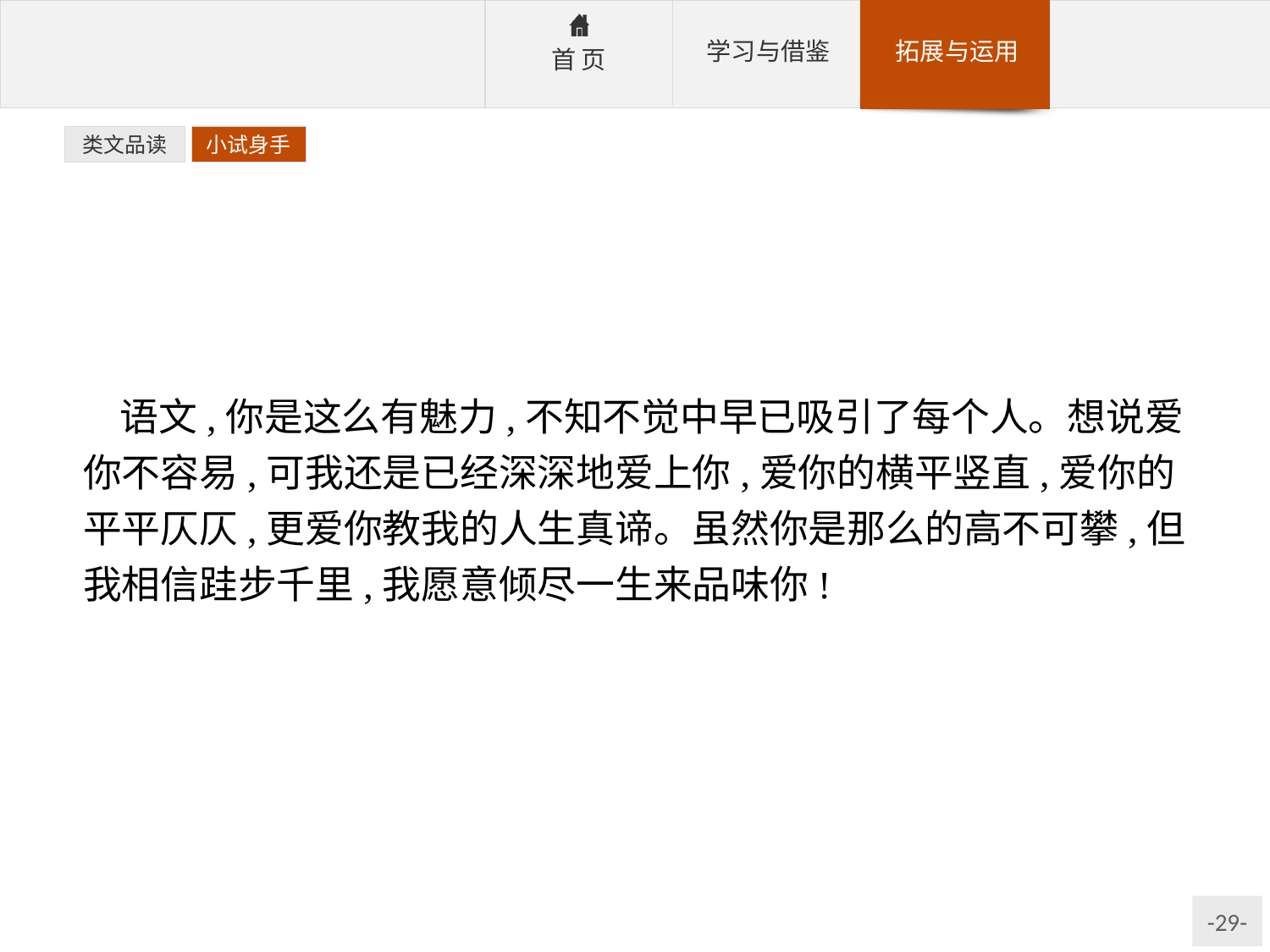

类文品读
小试身手
语文,你是这么有魅力,不知不觉中早已吸引了每个人。想说爱你不容易,可我还是已经深深地爱上你,爱你的横平竖直,爱你的平平仄仄,更爱你教我的人生真谛。虽然你是那么的高不可攀,但我相信跬步千里,我愿意倾尽一生来品味你!